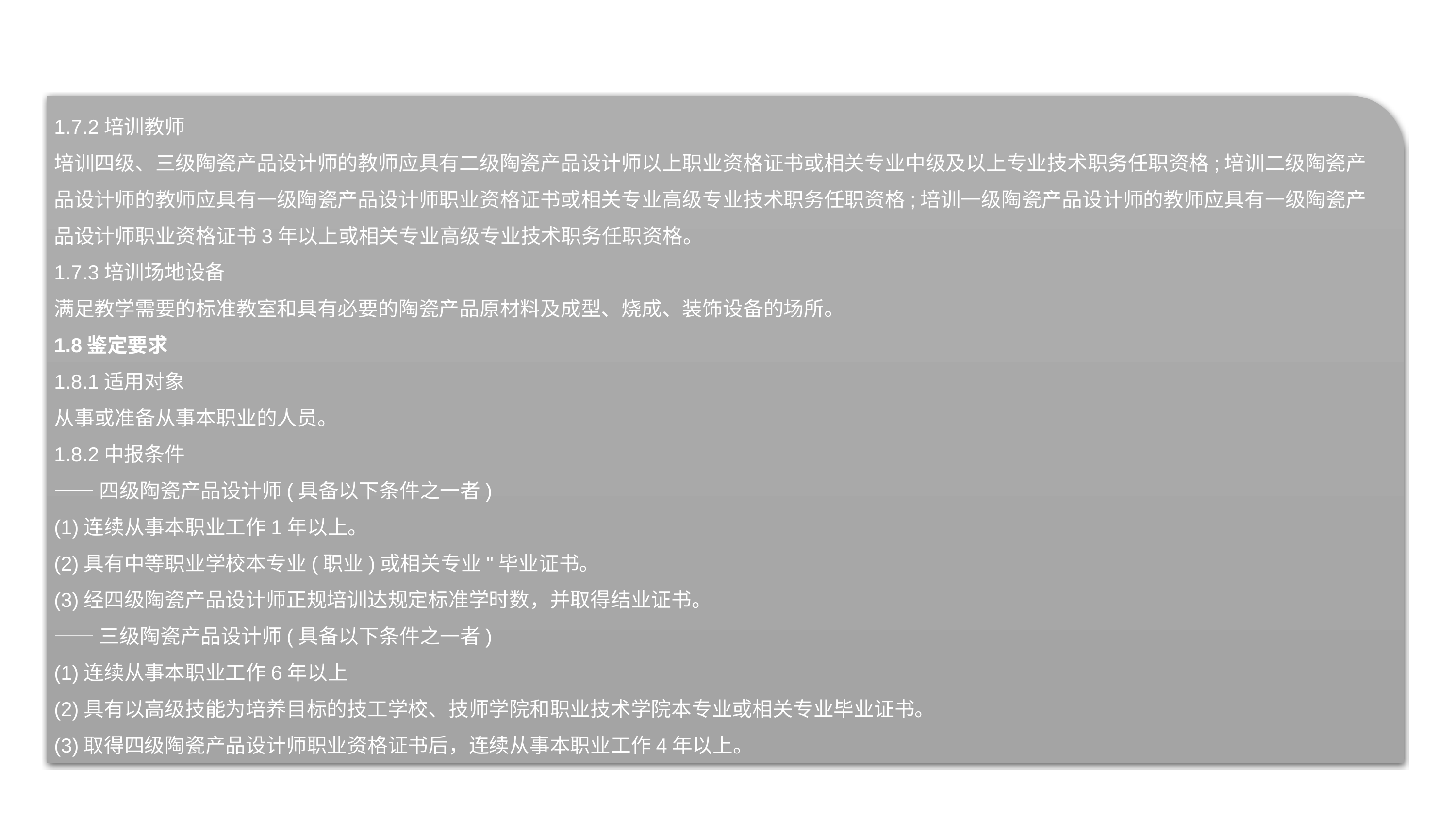

1.7.2培训教师
培训四级、三级陶瓷产品设计师的教师应具有二级陶瓷产品设计师以上职业资格证书或相关专业中级及以上专业技术职务任职资格;培训二级陶瓷产品设计师的教师应具有一级陶瓷产品设计师职业资格证书或相关专业高级专业技术职务任职资格;培训一级陶瓷产品设计师的教师应具有一级陶瓷产品设计师职业资格证书3年以上或相关专业高级专业技术职务任职资格。
1.7.3培训场地设备
满足教学需要的标准教室和具有必要的陶瓷产品原材料及成型、烧成、装饰设备的场所。
1.8鉴定要求
1.8.1适用对象
从事或准备从事本职业的人员。
1.8.2中报条件
——四级陶瓷产品设计师(具备以下条件之一者)
(1)连续从事本职业工作1年以上。
(2)具有中等职业学校本专业(职业)或相关专业"毕业证书。
(3)经四级陶瓷产品设计师正规培训达规定标准学时数，并取得结业证书。
——三级陶瓷产品设计师(具备以下条件之一者)
(1)连续从事本职业工作6年以上
(2)具有以高级技能为培养目标的技工学校、技师学院和职业技术学院本专业或相关专业毕业证书。
(3)取得四级陶瓷产品设计师职业资格证书后，连续从事本职业工作4年以上。